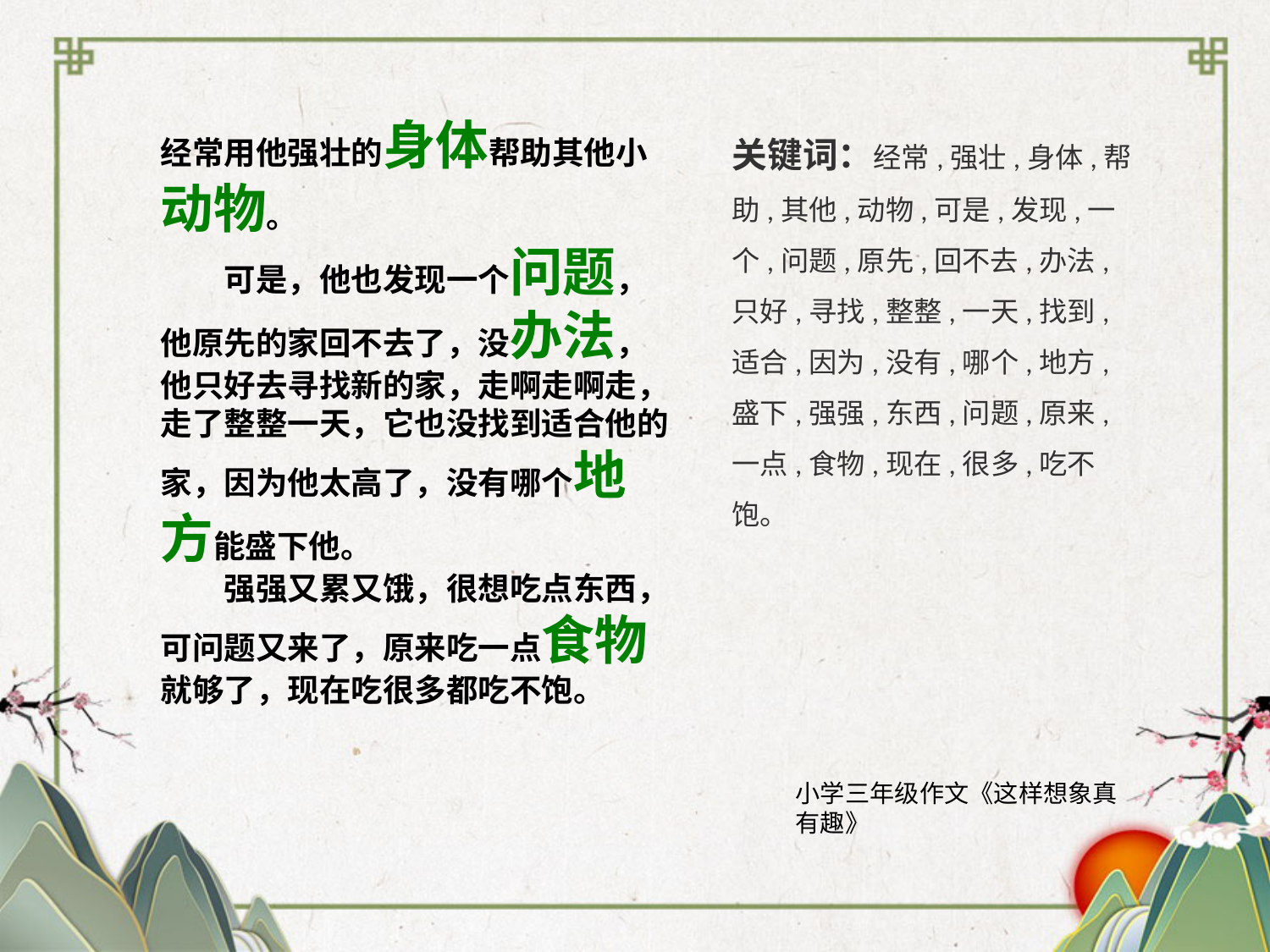

经常用他强壮的身体帮助其他小动物。
　　可是，他也发现一个问题，他原先的家回不去了，没办法，他只好去寻找新的家，走啊走啊走，走了整整一天，它也没找到适合他的家，因为他太高了，没有哪个地方能盛下他。
　　强强又累又饿，很想吃点东西，可问题又来了，原来吃一点食物就够了，现在吃很多都吃不饱。
关键词：经常,强壮,身体,帮助,其他,动物,可是,发现,一个,问题,原先,回不去,办法,只好,寻找,整整,一天,找到,适合,因为,没有,哪个,地方,盛下,强强,东西,问题,原来,一点,食物,现在,很多,吃不饱。
小学三年级作文《这样想象真有趣》